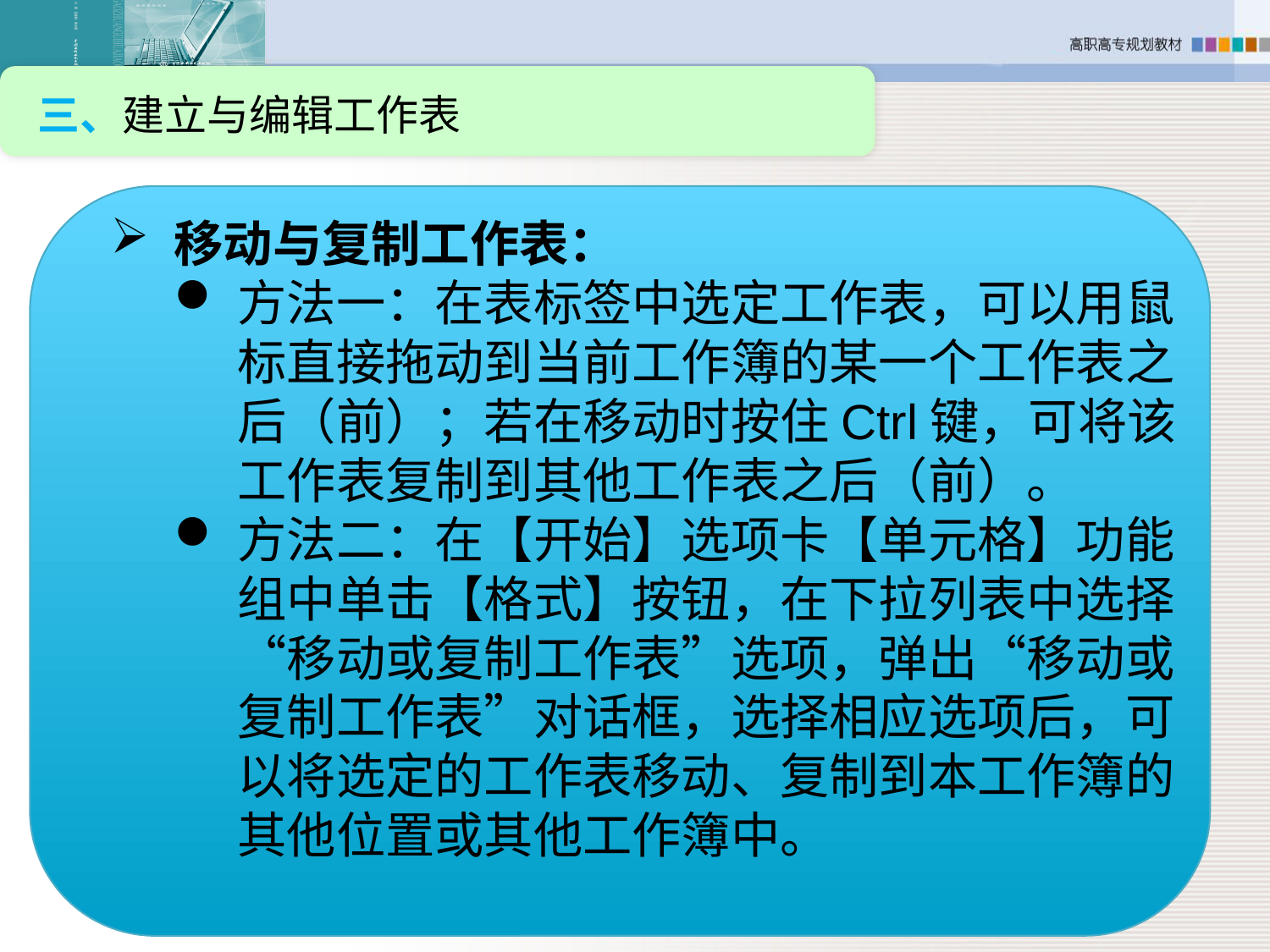

三、建立与编辑工作表

移动与复制工作表：
方法一：在表标签中选定工作表，可以用鼠标直接拖动到当前工作簿的某一个工作表之后（前）；若在移动时按住Ctrl键，可将该工作表复制到其他工作表之后（前）。
方法二：在【开始】选项卡【单元格】功能组中单击【格式】按钮，在下拉列表中选择“移动或复制工作表”选项，弹出“移动或复制工作表”对话框，选择相应选项后，可以将选定的工作表移动、复制到本工作簿的其他位置或其他工作簿中。